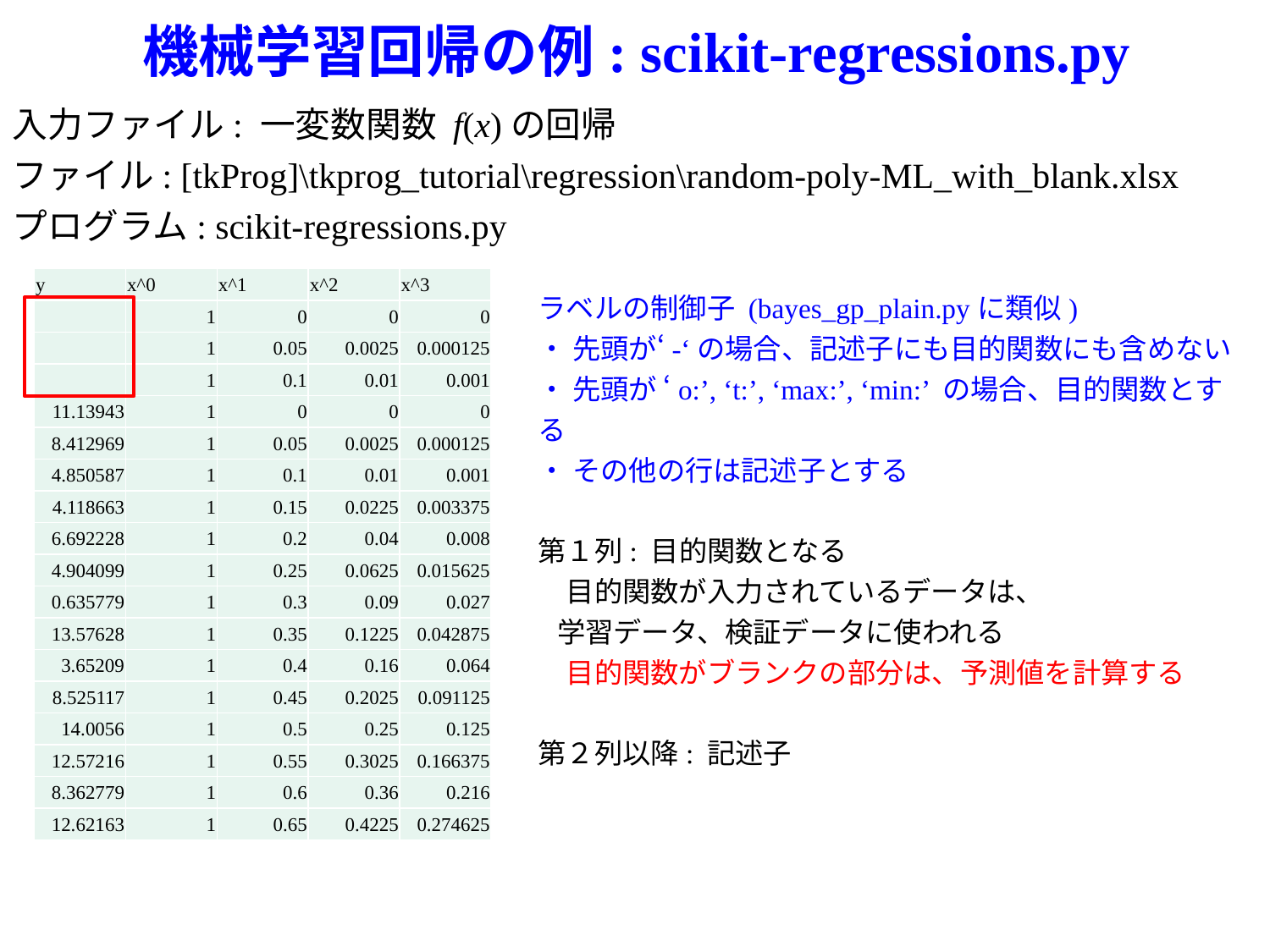

機械学習回帰の例: scikit-regressions.py
入力ファイル: 一変数関数 f(x)の回帰
ファイル: [tkProg]\tkprog_tutorial\regression\random-poly-ML_with_blank.xlsx
プログラム: scikit-regressions.py

| y | x^0 | x^1 | x^2 | x^3 |
| --- | --- | --- | --- | --- |
|  | 1 | 0 | 0 | 0 |
|  | 1 | 0.05 | 0.0025 | 0.000125 |
|  | 1 | 0.1 | 0.01 | 0.001 |
| 11.13943 | 1 | 0 | 0 | 0 |
| 8.412969 | 1 | 0.05 | 0.0025 | 0.000125 |
| 4.850587 | 1 | 0.1 | 0.01 | 0.001 |
| 4.118663 | 1 | 0.15 | 0.0225 | 0.003375 |
| 6.692228 | 1 | 0.2 | 0.04 | 0.008 |
| 4.904099 | 1 | 0.25 | 0.0625 | 0.015625 |
| 0.635779 | 1 | 0.3 | 0.09 | 0.027 |
| 13.57628 | 1 | 0.35 | 0.1225 | 0.042875 |
| 3.65209 | 1 | 0.4 | 0.16 | 0.064 |
| 8.525117 | 1 | 0.45 | 0.2025 | 0.091125 |
| 14.0056 | 1 | 0.5 | 0.25 | 0.125 |
| 12.57216 | 1 | 0.55 | 0.3025 | 0.166375 |
| 8.362779 | 1 | 0.6 | 0.36 | 0.216 |
| 12.62163 | 1 | 0.65 | 0.4225 | 0.274625 |
ラベルの制御子 (bayes_gp_plain.pyに類似)
・ 先頭が‘-‘の場合、記述子にも目的関数にも含めない
・ 先頭が ‘o:’, ‘t:’, ‘max:’, ‘min:’ の場合、目的関数とする
・ その他の行は記述子とする

第１列: 目的関数となる
　目的関数が入力されているデータは、
   学習データ、検証データに使われる
　目的関数がブランクの部分は、予測値を計算する

第２列以降: 記述子